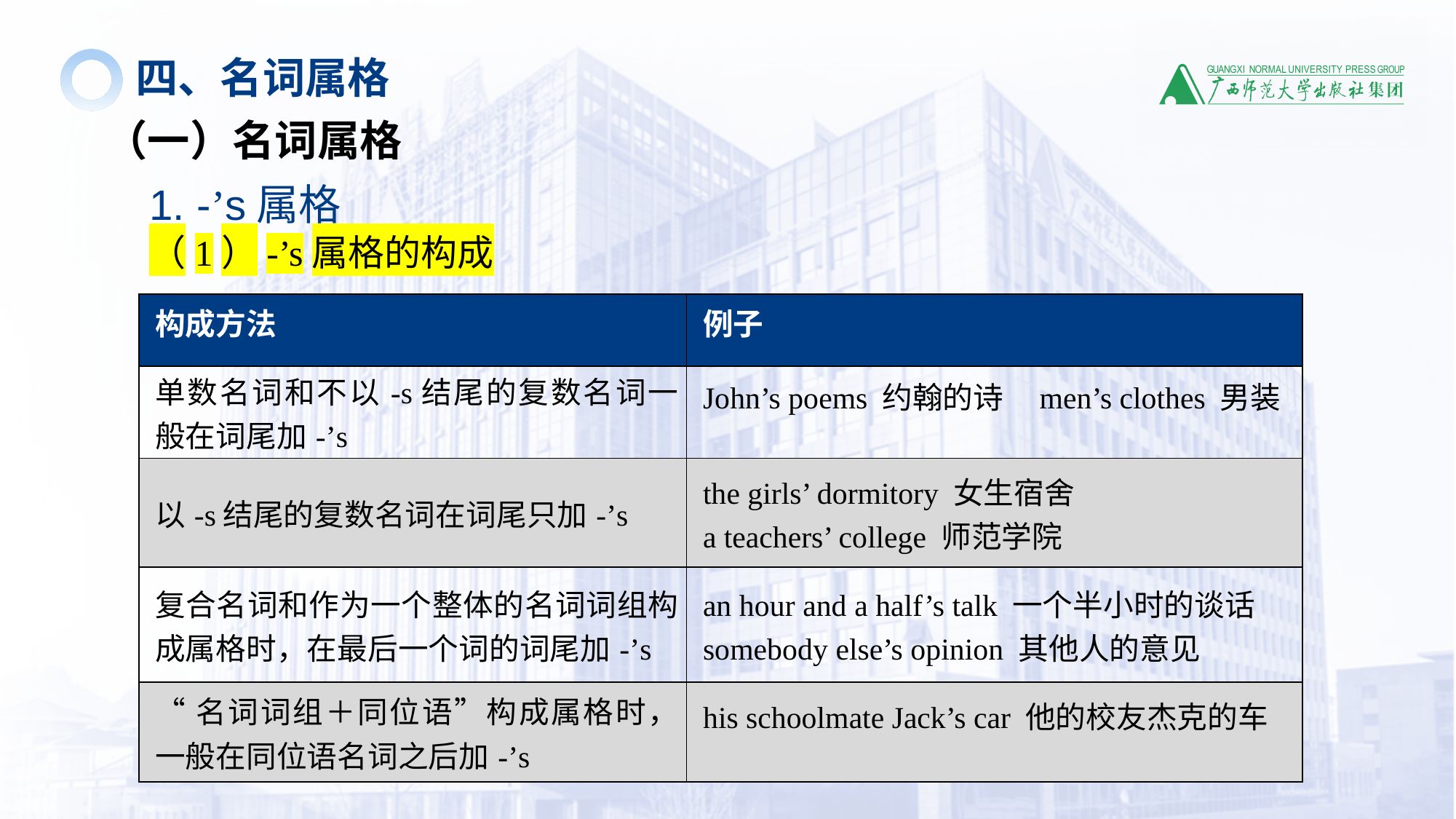

四、名词属格

（一）名词属格
1. -’s属格
（1）-’s属格的构成
| 构成方法 | 例子 |
| --- | --- |
| 单数名词和不以-s结尾的复数名词一般在词尾加-’s | John’s poems 约翰的诗 men’s clothes 男装 |
| 以-s结尾的复数名词在词尾只加-’s | the girls’ dormitory 女生宿舍 a teachers’ college 师范学院 |
| 复合名词和作为一个整体的名词词组构成属格时，在最后一个词的词尾加-’s | an hour and a half’s talk 一个半小时的谈话 somebody else’s opinion 其他人的意见 |
| “名词词组＋同位语”构成属格时，一般在同位语名词之后加-’s | his schoolmate Jack’s car 他的校友杰克的车 |